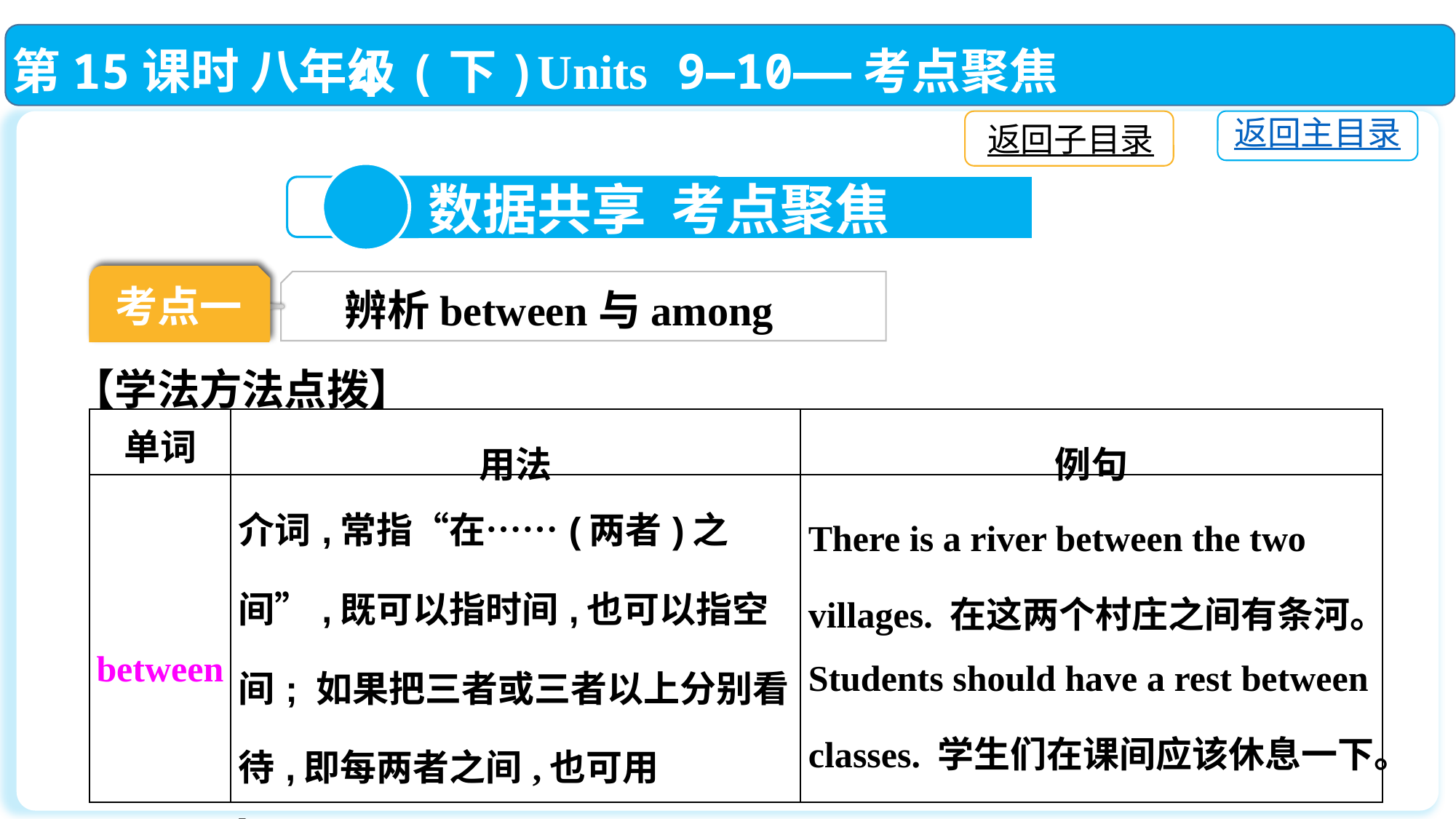

第15课时 八年级(下)Units 9—10——考点聚焦

返回子目录

返回主目录
4

   数据共享  考点聚焦
考点一
考点一
辨析between与among

【学法方法点拨】
| 单词 | 用法 | 例句 |
| --- | --- | --- |
| between | 介词,常指“在……(两者)之间”,既可以指时间,也可以指空间; 如果把三者或三者以上分别看待,即每两者之间,也可用between | There is a river between the two villages. 在这两个村庄之间有条河。 Students should have a rest between classes. 学生们在课间应该休息一下。 |